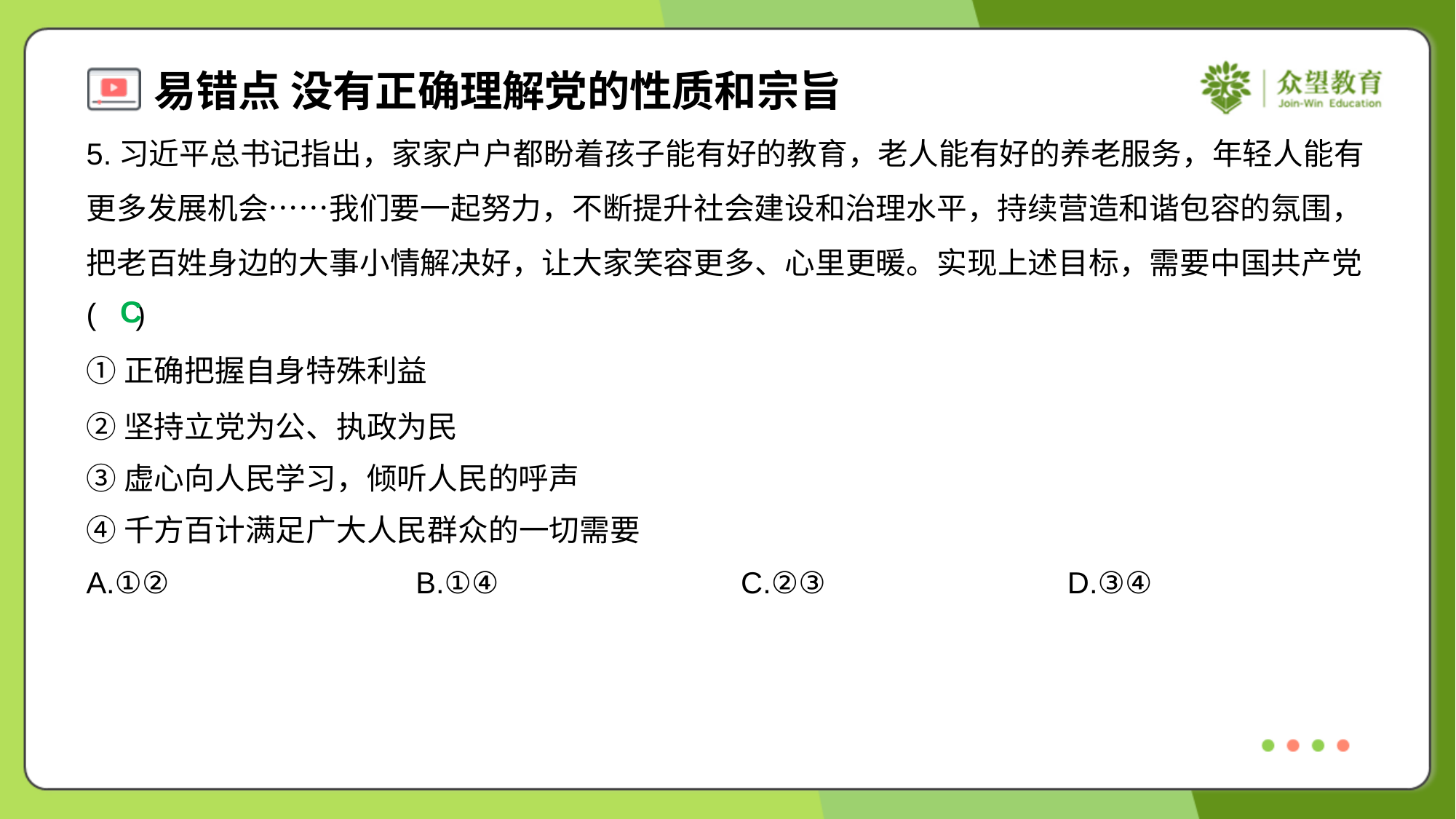

5.习近平总书记指出，家家户户都盼着孩子能有好的教育，老人能有好的养老服务，年轻人能有
更多发展机会……我们要一起努力，不断提升社会建设和治理水平，持续营造和谐包容的氛围，
把老百姓身边的大事小情解决好，让大家笑容更多、心里更暖。实现上述目标，需要中国共产党
(     )
C
①正确把握自身特殊利益
②坚持立党为公、执政为民
③虚心向人民学习，倾听人民的呼声
④千方百计满足广大人民群众的一切需要
A.①②	B.①④	C.②③	D.③④